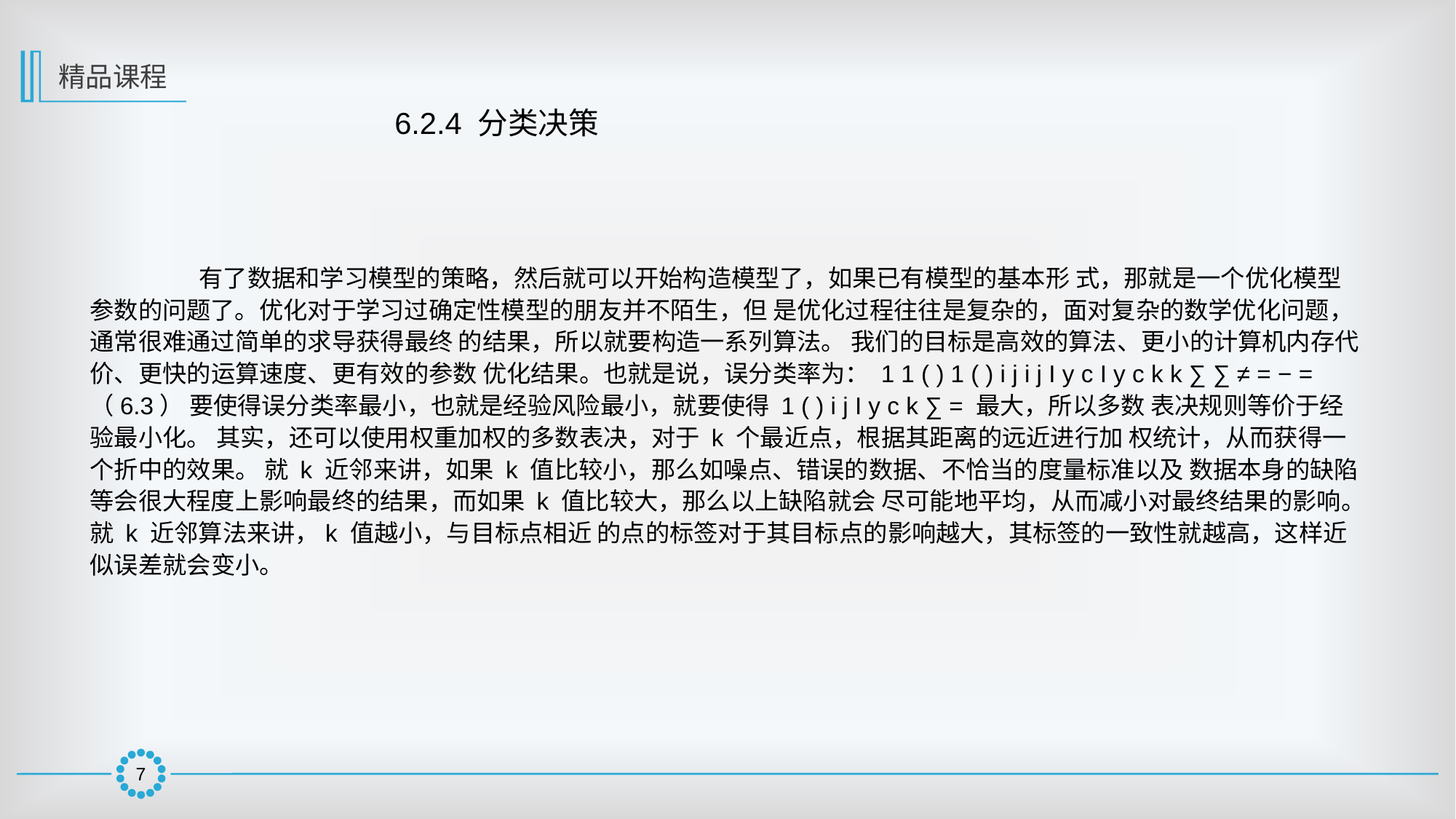

精品课程
6.2.4 分类决策
	有了数据和学习模型的策略，然后就可以开始构造模型了，如果已有模型的基本形 式，那就是一个优化模型参数的问题了。优化对于学习过确定性模型的朋友并不陌生，但 是优化过程往往是复杂的，面对复杂的数学优化问题，通常很难通过简单的求导获得最终 的结果，所以就要构造一系列算法。 我们的目标是高效的算法、更小的计算机内存代价、更快的运算速度、更有效的参数 优化结果。也就是说，误分类率为： 1 1 ( ) 1 ( ) i j i j I y c I y c k k ∑ ∑ ≠ = − = （6.3） 要使得误分类率最小，也就是经验风险最小，就要使得 1 ( ) i j I y c k ∑ = 最大，所以多数 表决规则等价于经验最小化。 其实，还可以使用权重加权的多数表决，对于 k 个最近点，根据其距离的远近进行加 权统计，从而获得一个折中的效果。 就 k 近邻来讲，如果 k 值比较小，那么如噪点、错误的数据、不恰当的度量标准以及 数据本身的缺陷等会很大程度上影响最终的结果，而如果 k 值比较大，那么以上缺陷就会 尽可能地平均，从而减小对最终结果的影响。就 k 近邻算法来讲，k 值越小，与目标点相近 的点的标签对于其目标点的影响越大，其标签的一致性就越高，这样近似误差就会变小。

7